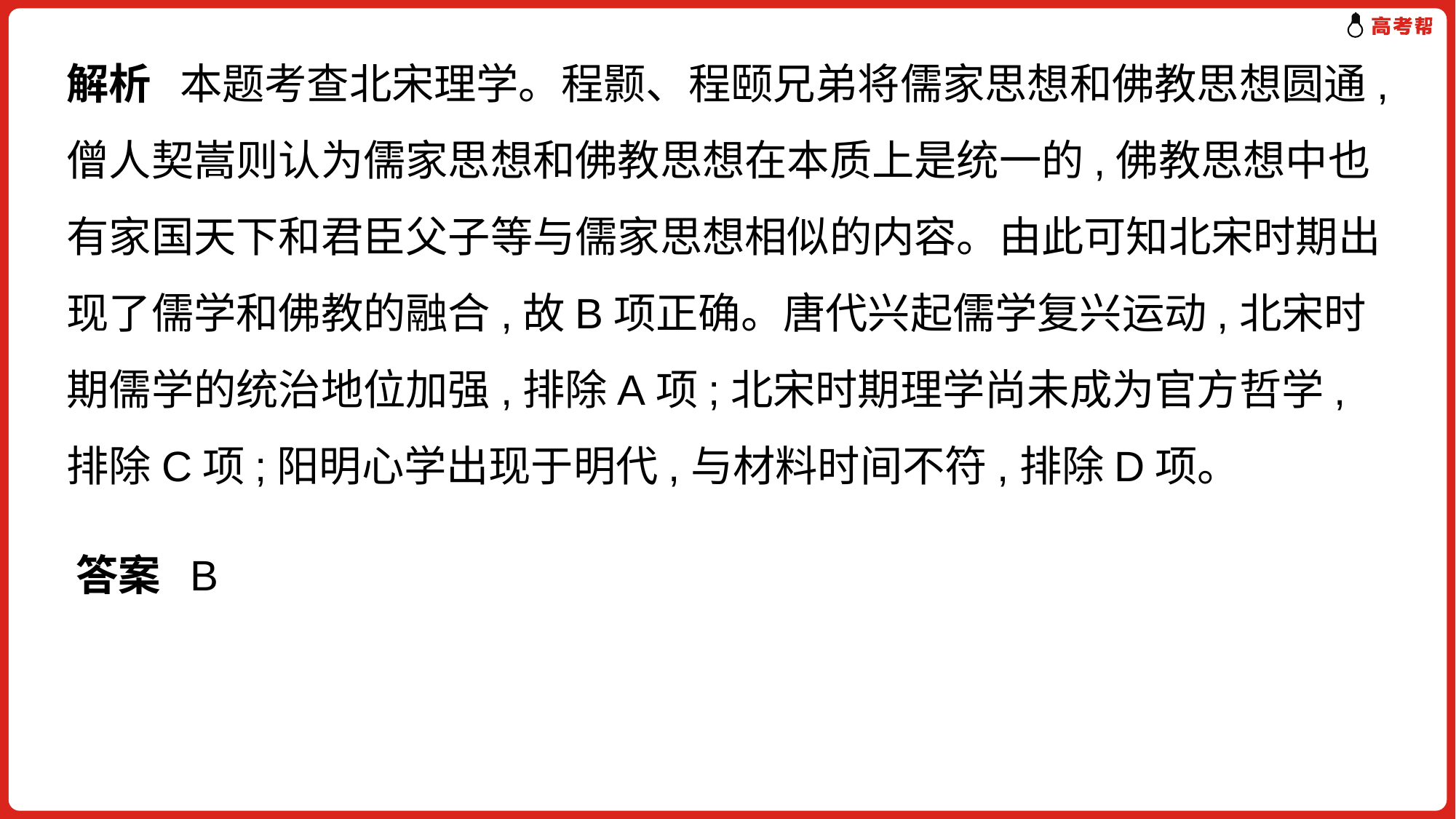

解析   本题考查北宋理学。程颢、程颐兄弟将儒家思想和佛教思想圆通,僧人契嵩则认为儒家思想和佛教思想在本质上是统一的,佛教思想中也有家国天下和君臣父子等与儒家思想相似的内容。由此可知北宋时期出现了儒学和佛教的融合,故B项正确。唐代兴起儒学复兴运动,北宋时期儒学的统治地位加强,排除A项;北宋时期理学尚未成为官方哲学,排除C项;阳明心学出现于明代,与材料时间不符,排除D项。
答案  B